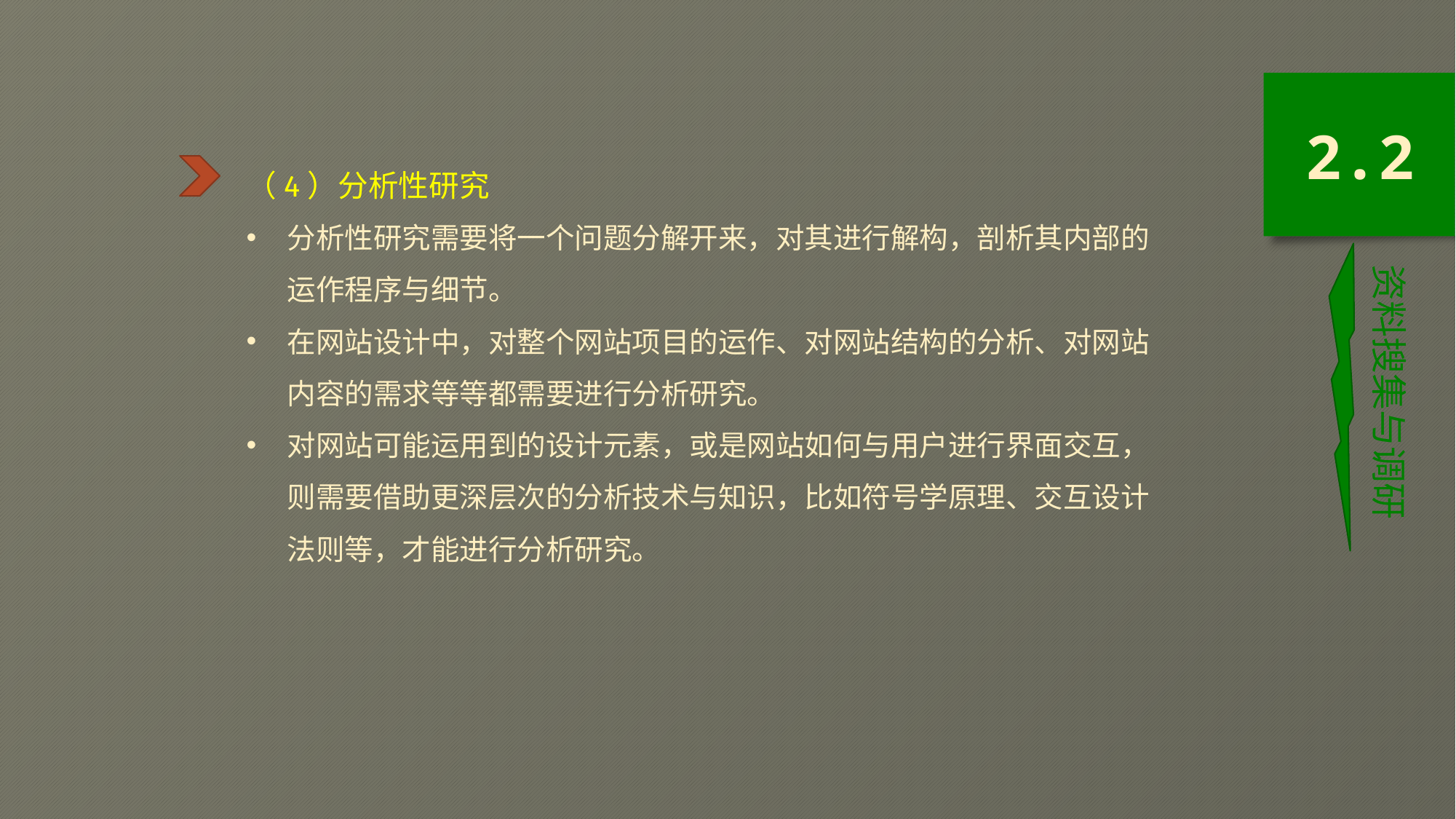

（4）分析性研究
分析性研究需要将一个问题分解开来，对其进行解构，剖析其内部的运作程序与细节。
在网站设计中，对整个网站项目的运作、对网站结构的分析、对网站内容的需求等等都需要进行分析研究。
对网站可能运用到的设计元素，或是网站如何与用户进行界面交互，则需要借助更深层次的分析技术与知识，比如符号学原理、交互设计法则等，才能进行分析研究。
2.2

资料搜集与调研